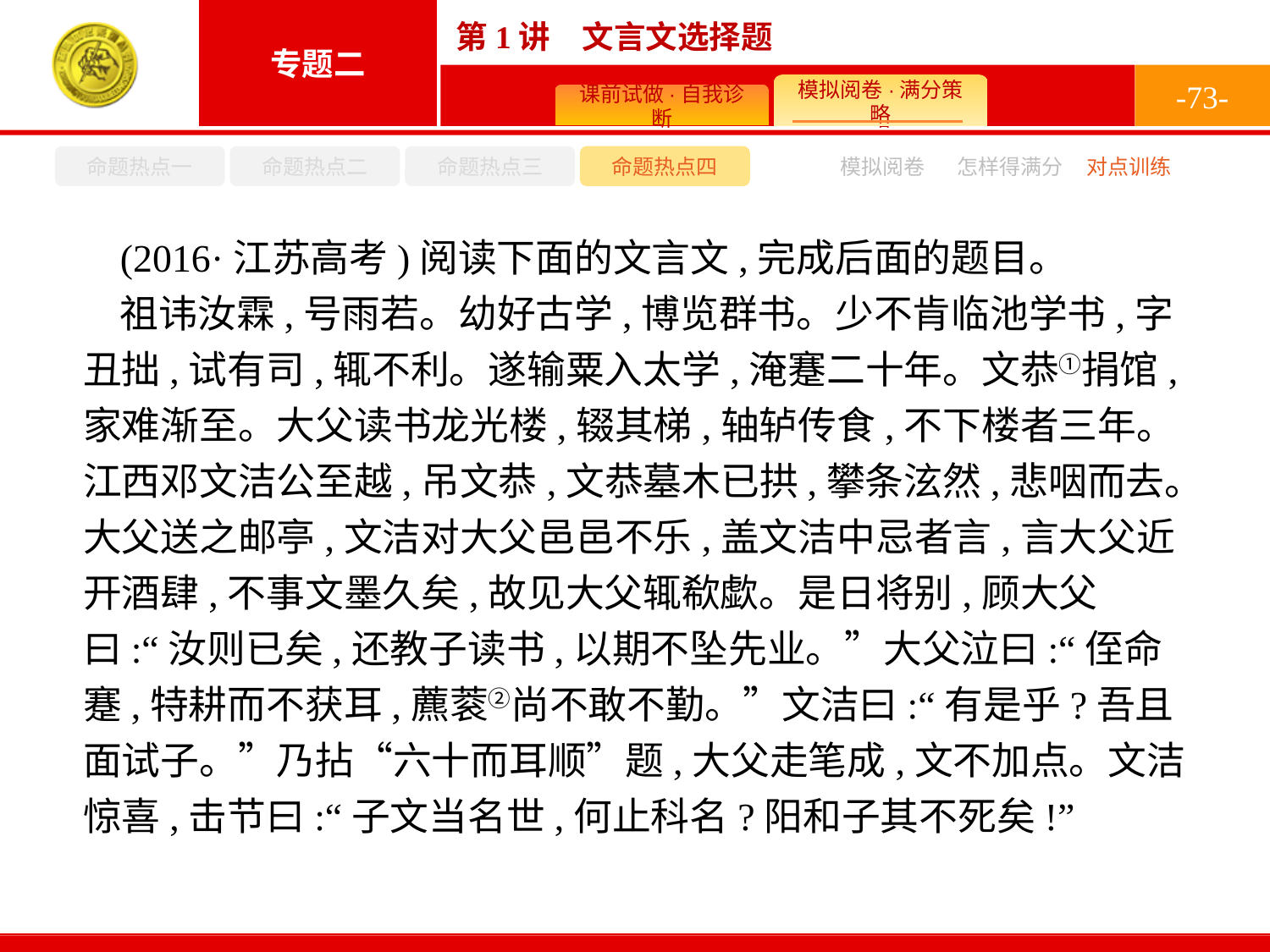

-73-
命题热点一
命题热点二
命题热点三
命题热点四
模拟阅卷
怎样得满分
对点训练
(2016·江苏高考)阅读下面的文言文,完成后面的题目。
祖讳汝霖,号雨若。幼好古学,博览群书。少不肯临池学书,字丑拙,试有司,辄不利。遂输粟入太学,淹蹇二十年。文恭①捐馆,家难渐至。大父读书龙光楼,辍其梯,轴轳传食,不下楼者三年。江西邓文洁公至越,吊文恭,文恭墓木已拱,攀条泫然,悲咽而去。大父送之邮亭,文洁对大父邑邑不乐,盖文洁中忌者言,言大父近开酒肆,不事文墨久矣,故见大父辄欷歔。是日将别,顾大父曰:“汝则已矣,还教子读书,以期不坠先业。”大父泣曰:“侄命蹇,特耕而不获耳,藨蓘②尚不敢不勤。”文洁曰:“有是乎?吾且面试子。”乃拈“六十而耳顺”题,大父走笔成,文不加点。文洁惊喜,击节曰:“子文当名世,何止科名?阳和子其不死矣!”